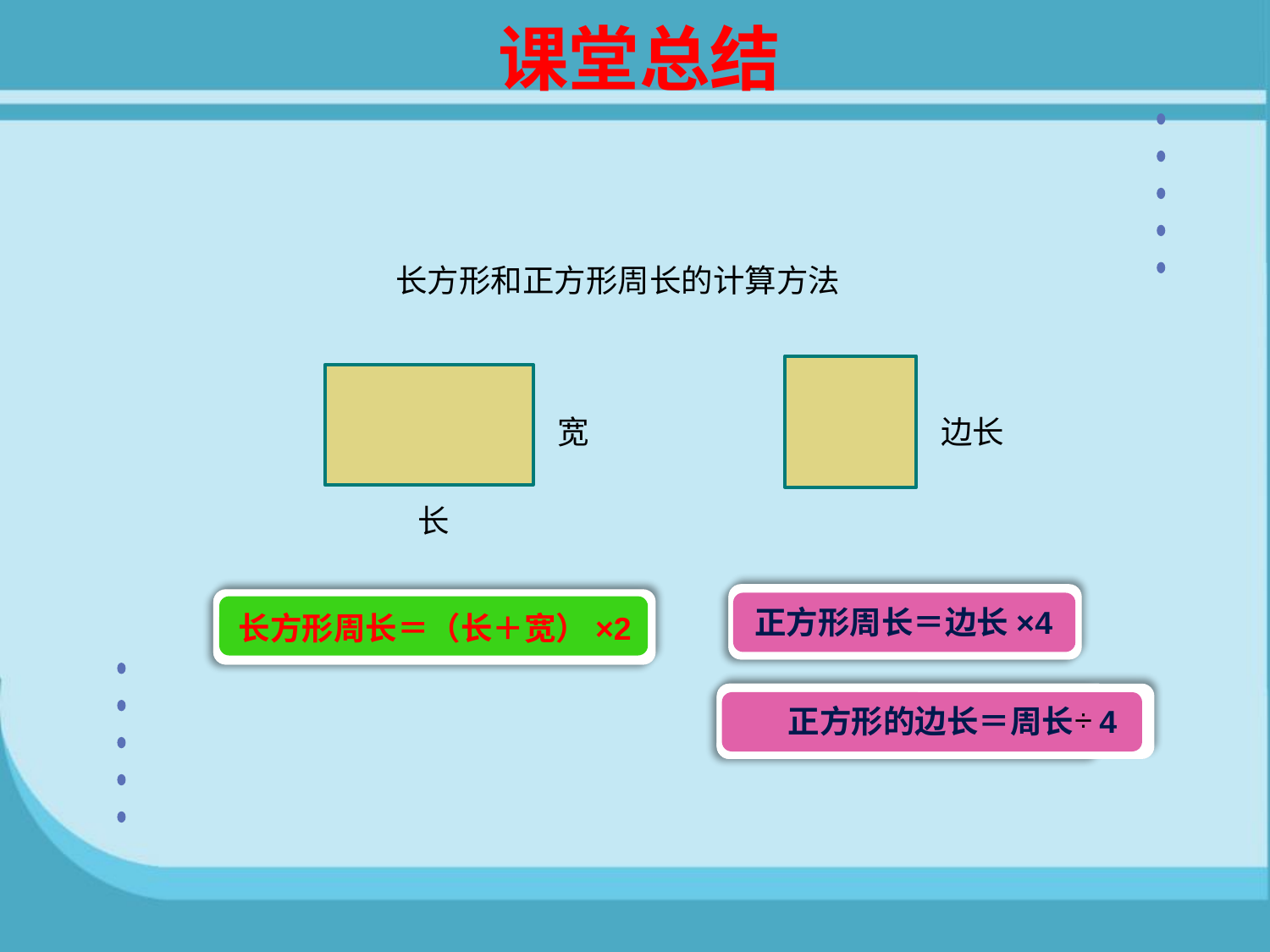

课堂总结
长方形和正方形周长的计算方法

宽
边长
长

正方形周长＝边长×4

长方形周长＝（长＋宽）×2

正方形的边长＝周长  4
÷